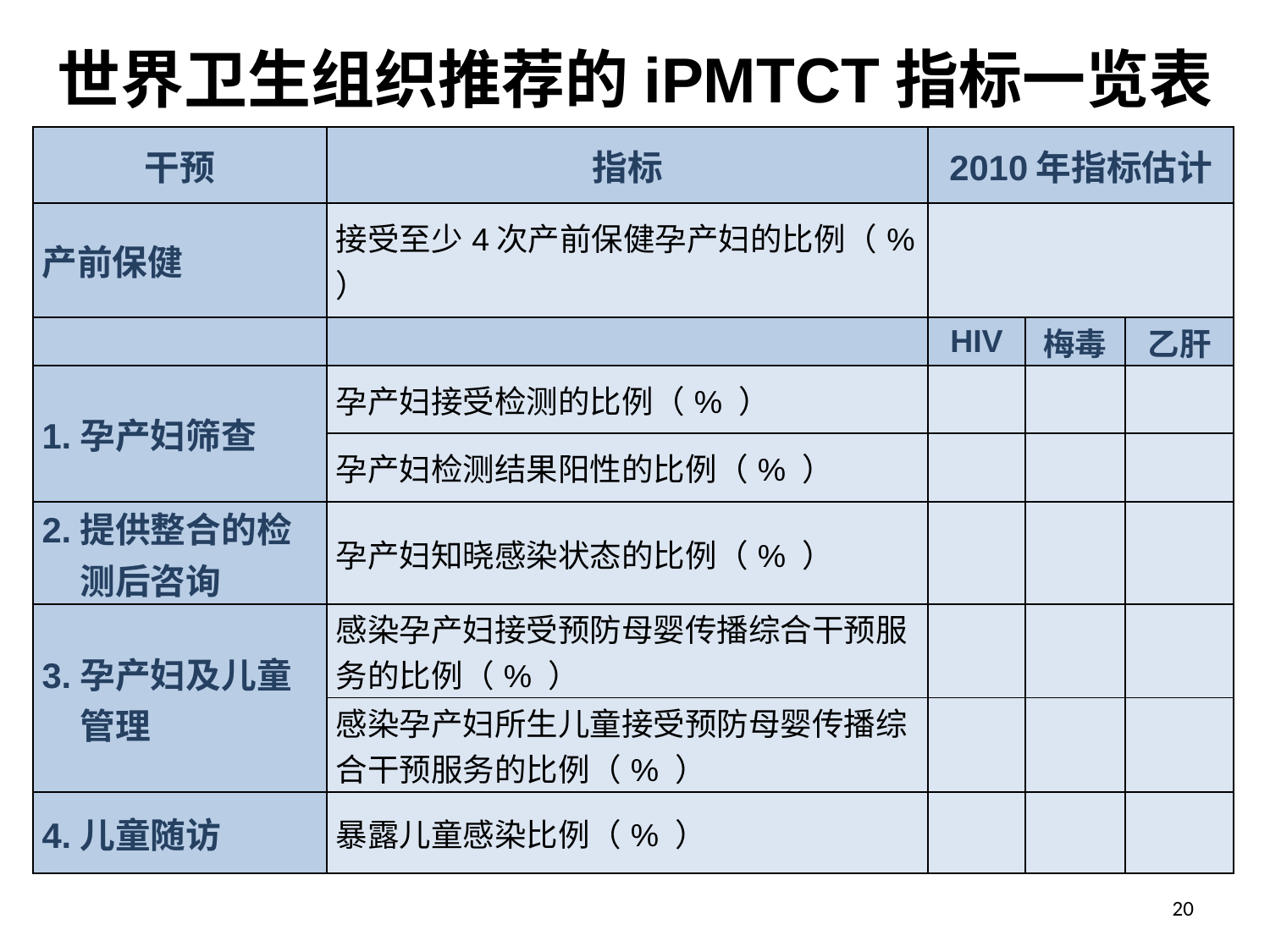

# 世界卫生组织推荐的iPMTCT指标一览表
| 干预 | 指标 | 2010年指标估计 |  |  |
| --- | --- | --- | --- | --- |
| 产前保健 | 接受至少4次产前保健孕产妇的比例（% ） |  |  |  |
|  |  | HIV | 梅毒 | 乙肝 |
| 1. 孕产妇筛查 | 孕产妇接受检测的比例（% ） |  |  |  |
|  | 孕产妇检测结果阳性的比例（% ） |  |  |  |
| 2. 提供整合的检测后咨询 | 孕产妇知晓感染状态的比例（% ） |  |  |  |
| 3. 孕产妇及儿童管理 | 感染孕产妇接受预防母婴传播综合干预服务的比例（% ） |  |  |  |
|  | 感染孕产妇所生儿童接受预防母婴传播综合干预服务的比例（% ） |  |  |  |
| 4. 儿童随访 | 暴露儿童感染比例（% ） |  |  |  |
20